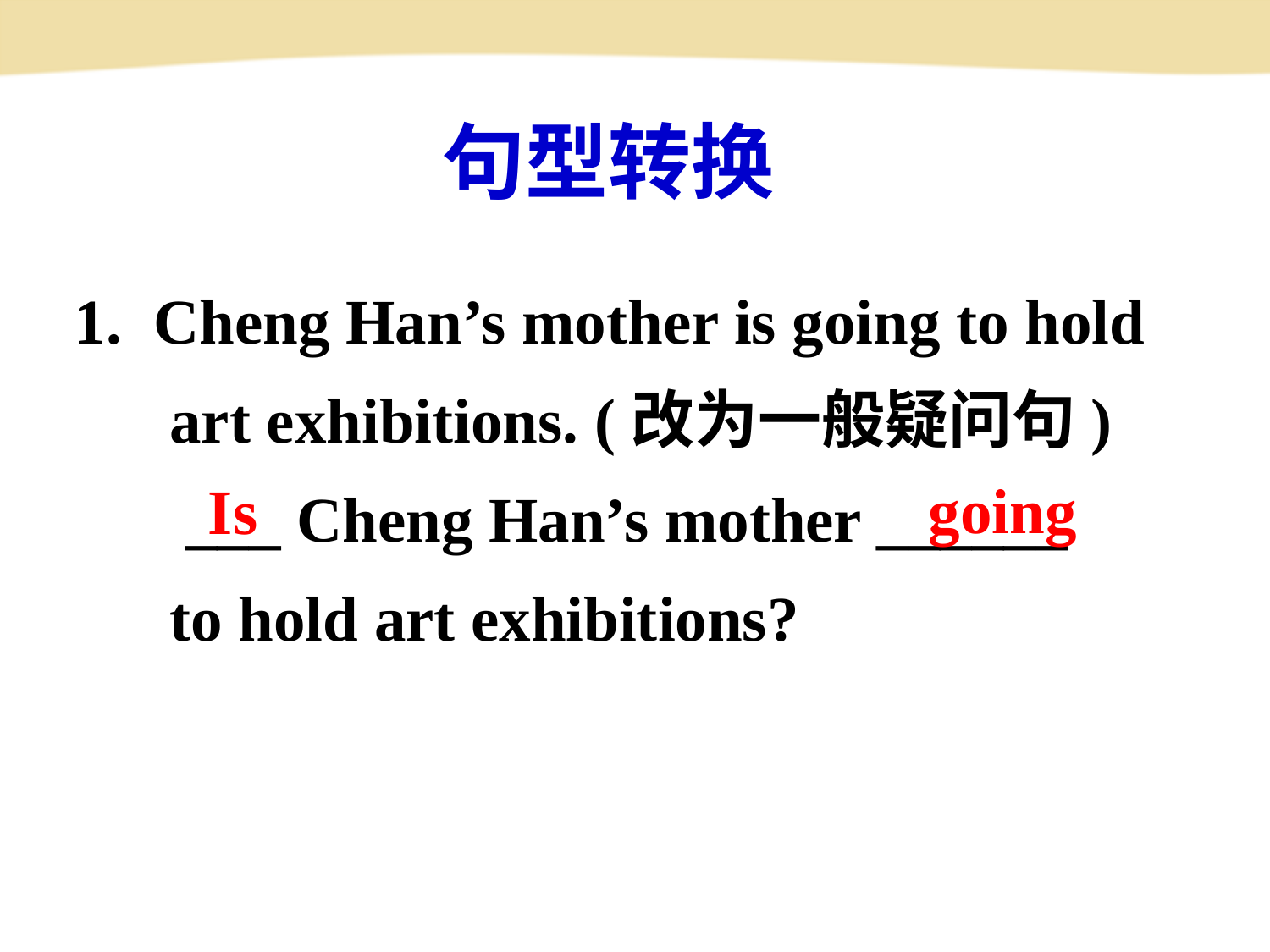

句型转换
1.  Cheng Han’s mother is going to hold
      art exhibitions. (改为一般疑问句)
       ___ Cheng Han’s mother ______
      to hold art exhibitions?
Is
going